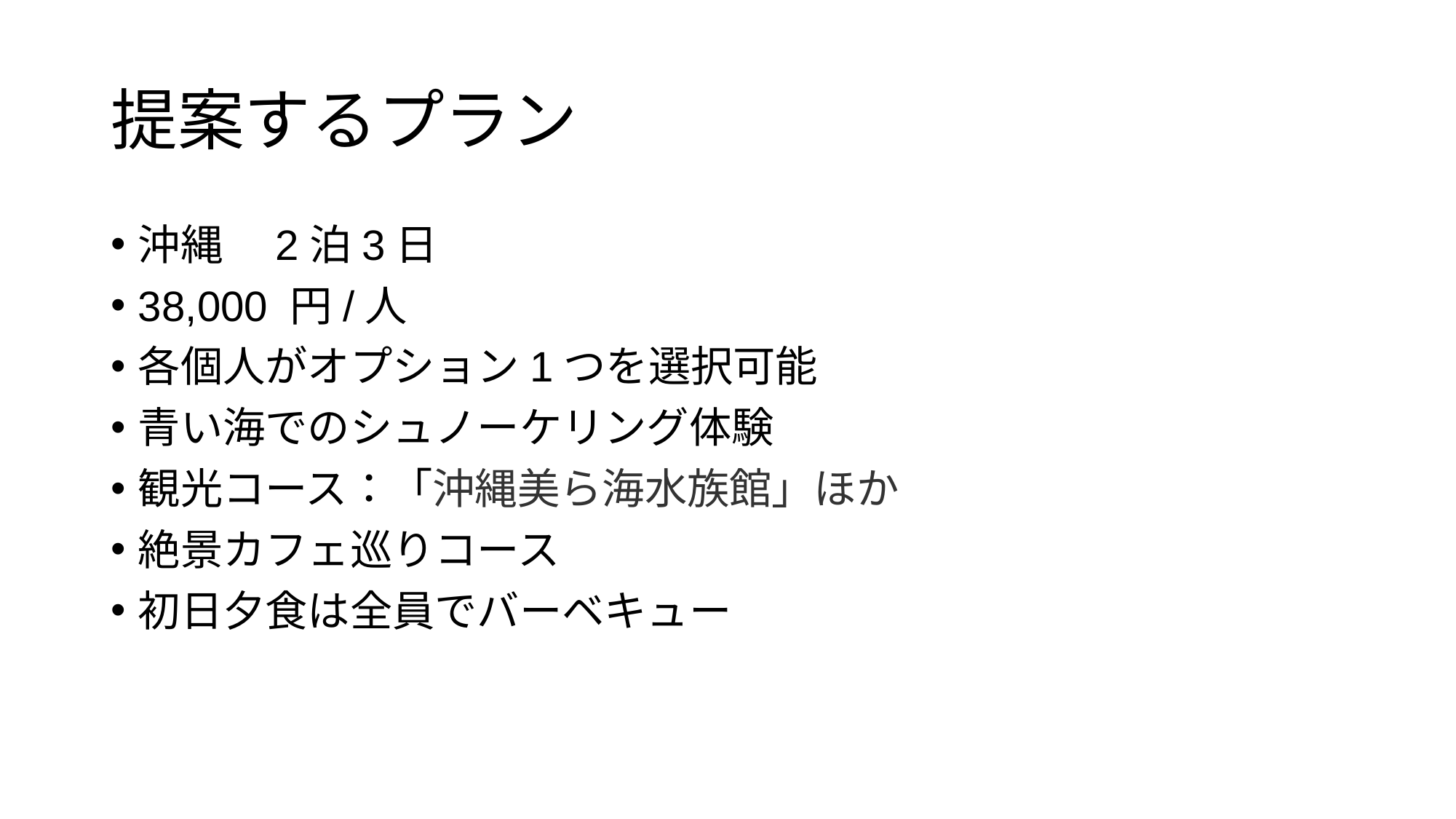

# 提案するプラン
沖縄　2泊3日
38,000 円/人
各個人がオプション1つを選択可能
青い海でのシュノーケリング体験
観光コース：「沖縄美ら海水族館」ほか
絶景カフェ巡りコース
初日夕食は全員でバーベキュー